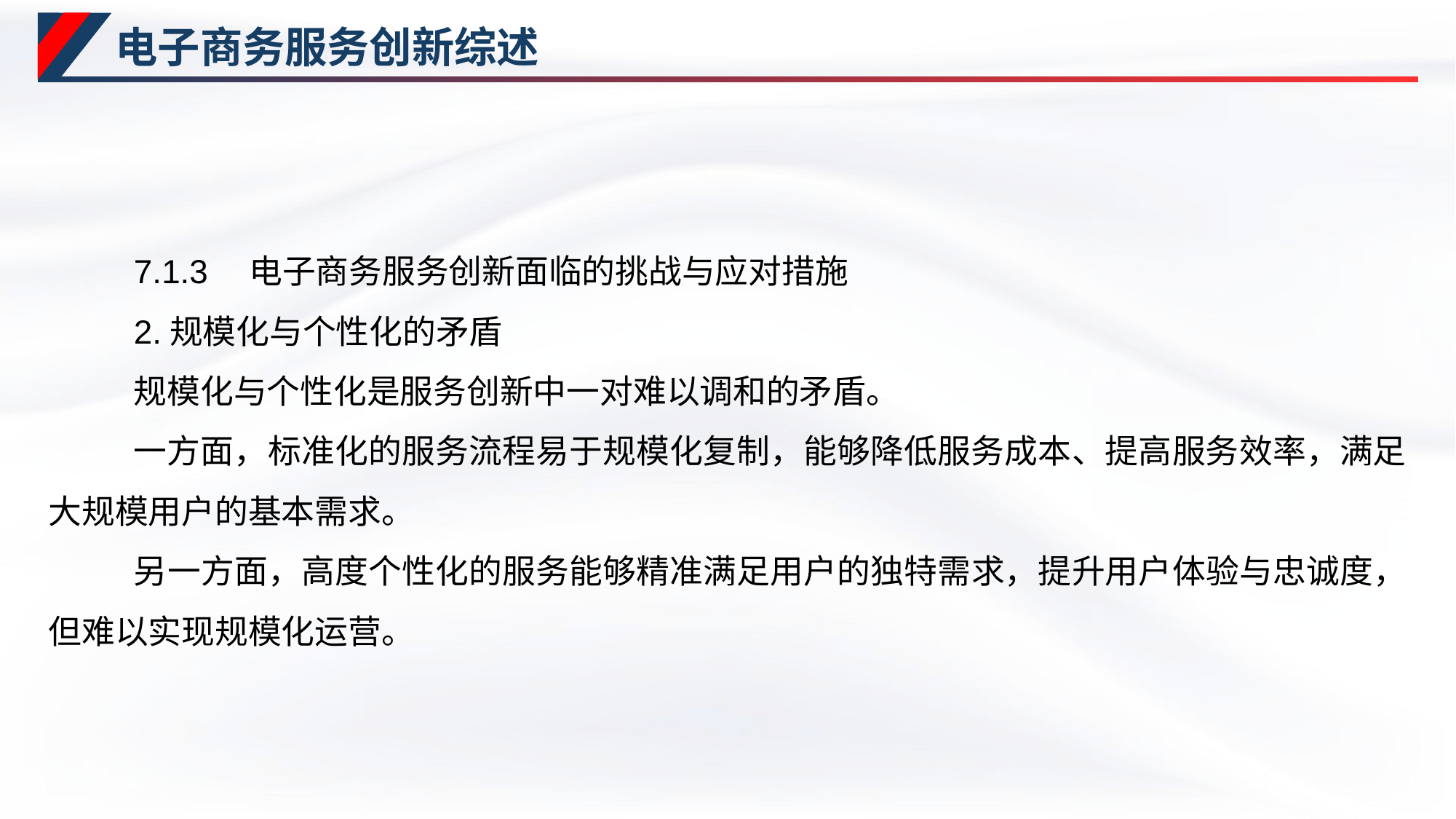

# 电子商务服务创新综述
7.1.3　电子商务服务创新面临的挑战与应对措施
2.规模化与个性化的矛盾
规模化与个性化是服务创新中一对难以调和的矛盾。
一方面，标准化的服务流程易于规模化复制，能够降低服务成本、提高服务效率，满足大规模用户的基本需求。
另一方面，高度个性化的服务能够精准满足用户的独特需求，提升用户体验与忠诚度，但难以实现规模化运营。